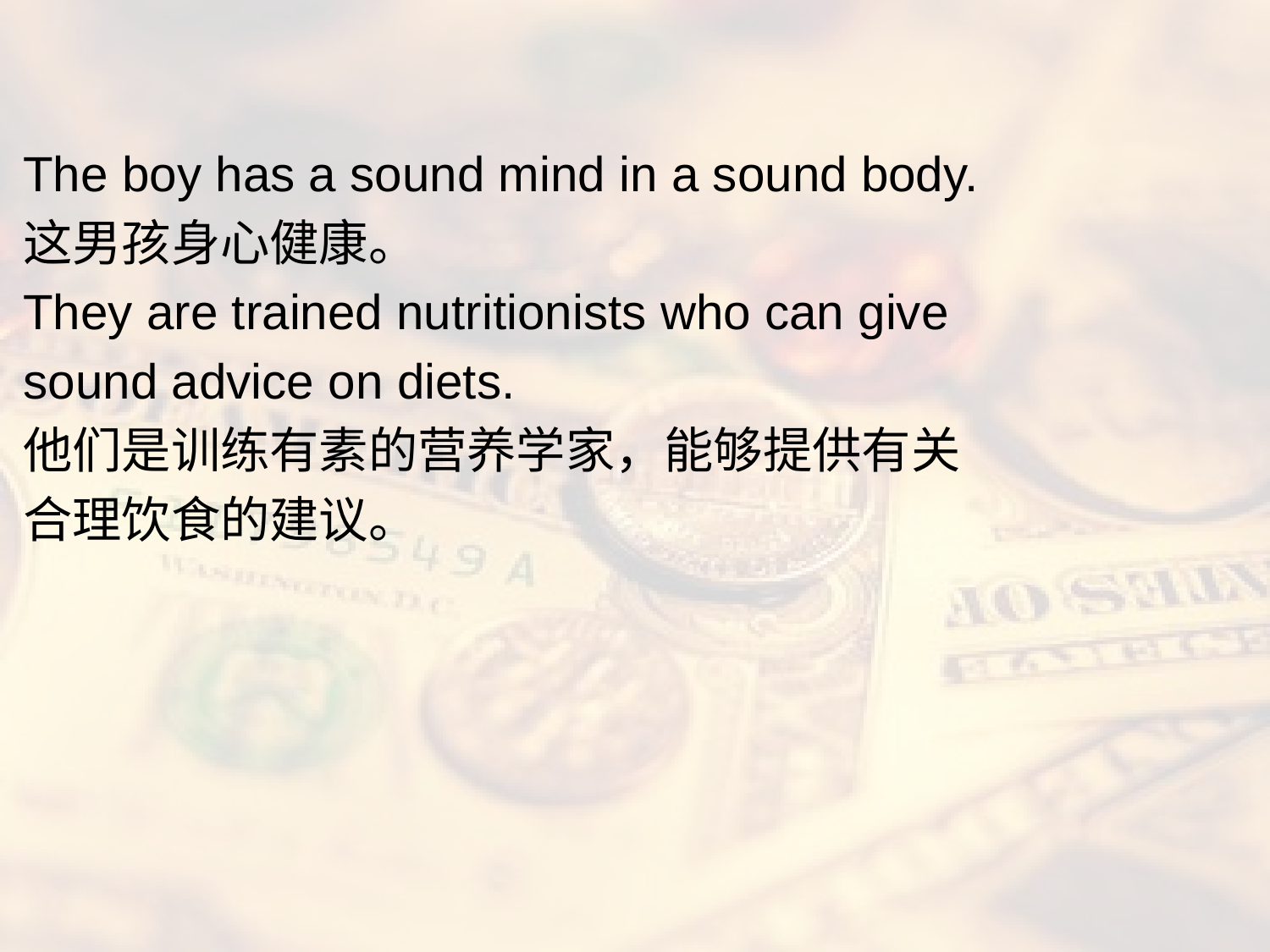

#
The boy has a sound mind in a sound body.
这男孩身心健康。
They are trained nutritionists who can give
sound advice on diets.
他们是训练有素的营养学家，能够提供有关
合理饮食的建议。